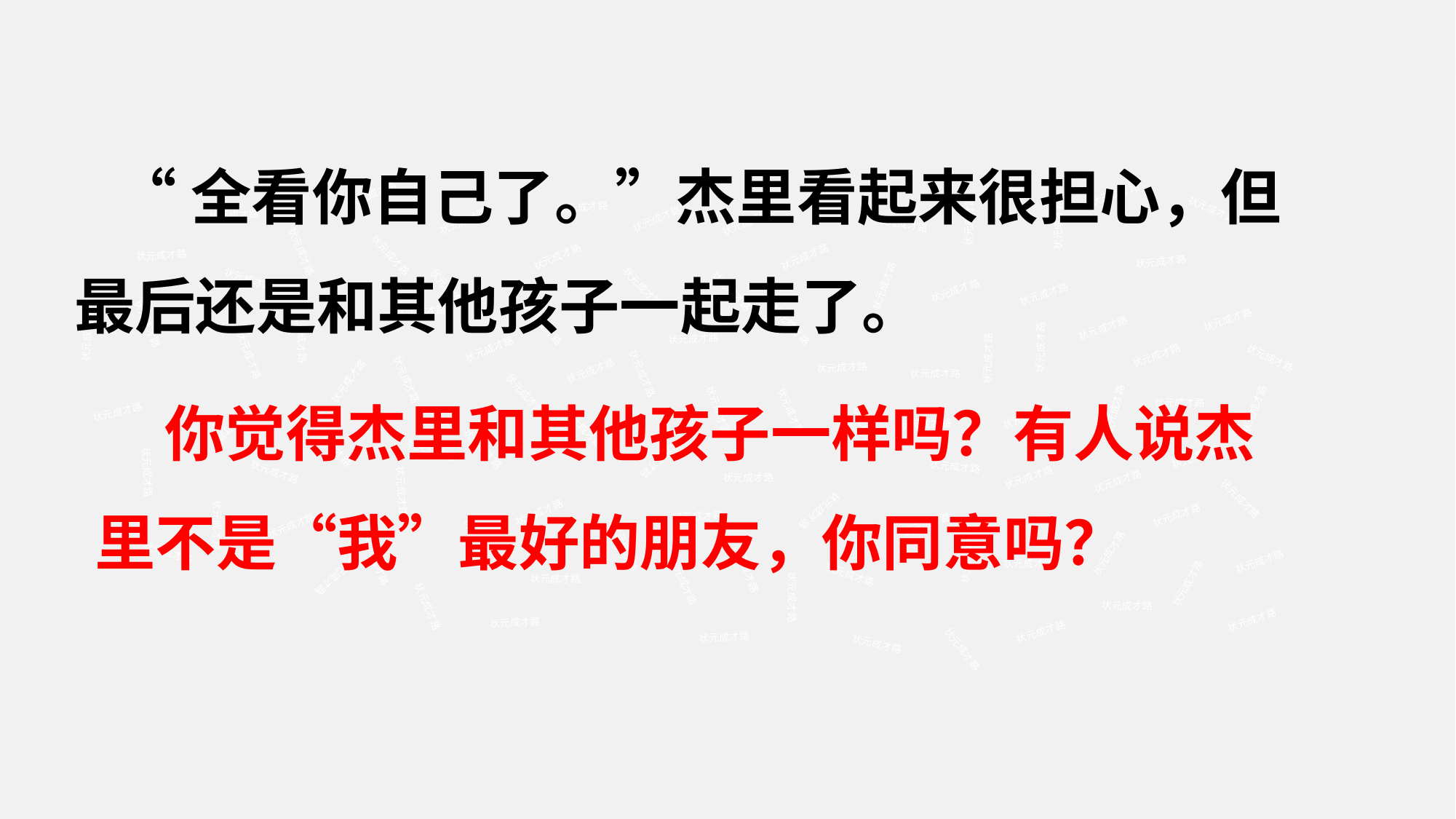

“全看你自己了。”杰里看起来很担心，但最后还是和其他孩子一起走了。
状元成才路
状元成才路
状元成才路
状元成才路
状元成才路
状元成才路
状元成才路
状元成才路
状元成才路
状元成才路
状元成才路
状元成才路
状元成才路
状元成才路
状元成才路
状元成才路
状元成才路
状元成才路
状元成才路
状元成才路
状元成才路
状元成才路
状元成才路
状元成才路
状元成才路
状元成才路
状元成才路
状元成才路
状元成才路
状元成才路
状元成才路
状元成才路
状元成才路
状元成才路
状元成才路
状元成才路
状元成才路
状元成才路
状元成才路
    你觉得杰里和其他孩子一样吗？有人说杰里不是“我”最好的朋友，你同意吗？
状元成才路
状元成才路
状元成才路
状元成才路
状元成才路
状元成才路
状元成才路
状元成才路
状元成才路
状元成才路
状元成才路
状元成才路
状元成才路
状元成才路
状元成才路
状元成才路
状元成才路
状元成才路
状元成才路
状元成才路
状元成才路
状元成才路
状元成才路
状元成才路
状元成才路
状元成才路
状元成才路
状元成才路
状元成才路
状元成才路
状元成才路
状元成才路
状元成才路
状元成才路
状元成才路
状元成才路
状元成才路
状元成才路
状元成才路
状元成才路
状元成才路
状元成才路
状元成才路
状元成才路
状元成才路
状元成才路
状元成才路
状元成才路
状元成才路
状元成才路
状元成才路
状元成才路
状元成才路
状元成才路
状元成才路
状元成才路
状元成才路
状元成才路
状元成才路
状元成才路
状元成才路